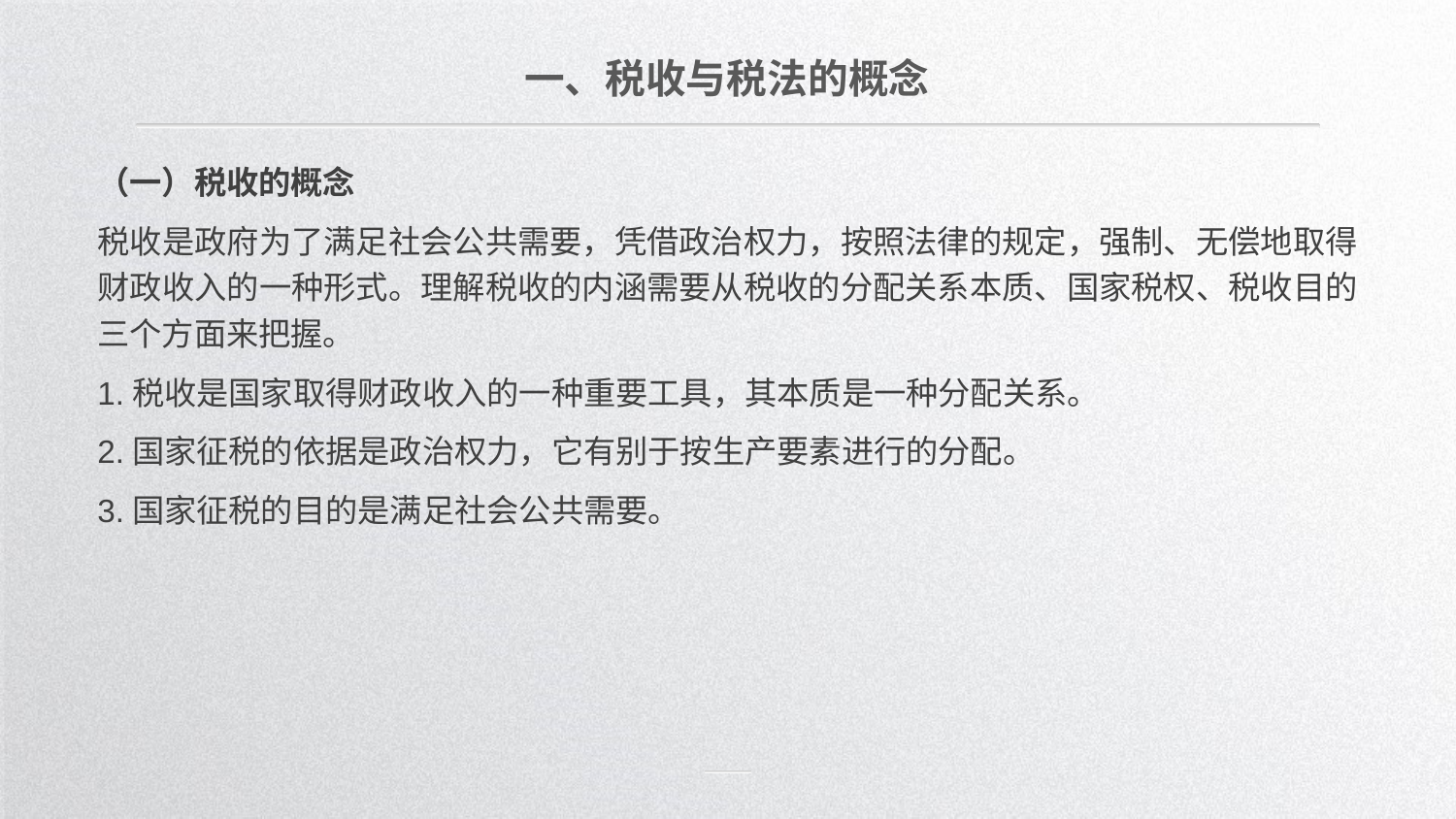

一、税收与税法的概念
（一）税收的概念
税收是政府为了满足社会公共需要，凭借政治权力，按照法律的规定，强制、无偿地取得财政收入的一种形式。理解税收的内涵需要从税收的分配关系本质、国家税权、税收目的三个方面来把握。
1.税收是国家取得财政收入的一种重要工具，其本质是一种分配关系。
2.国家征税的依据是政治权力，它有别于按生产要素进行的分配。
3.国家征税的目的是满足社会公共需要。